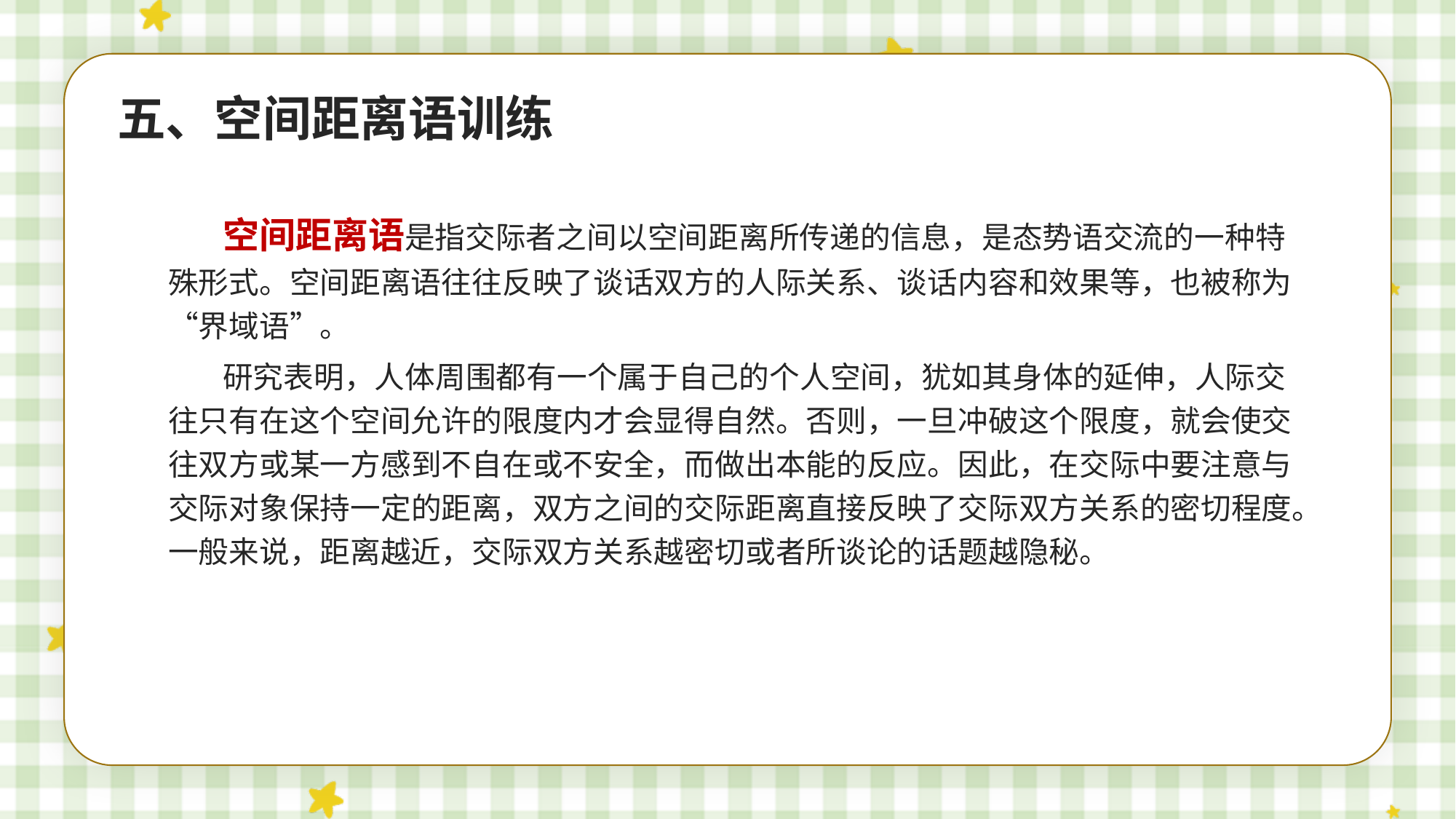

五、空间距离语训练
空间距离语是指交际者之间以空间距离所传递的信息，是态势语交流的一种特殊形式。空间距离语往往反映了谈话双方的人际关系、谈话内容和效果等，也被称为“界域语”。
研究表明，人体周围都有一个属于自己的个人空间，犹如其身体的延伸，人际交往只有在这个空间允许的限度内才会显得自然。否则，一旦冲破这个限度，就会使交往双方或某一方感到不自在或不安全，而做出本能的反应。因此，在交际中要注意与交际对象保持一定的距离，双方之间的交际距离直接反映了交际双方关系的密切程度。一般来说，距离越近，交际双方关系越密切或者所谈论的话题越隐秘。